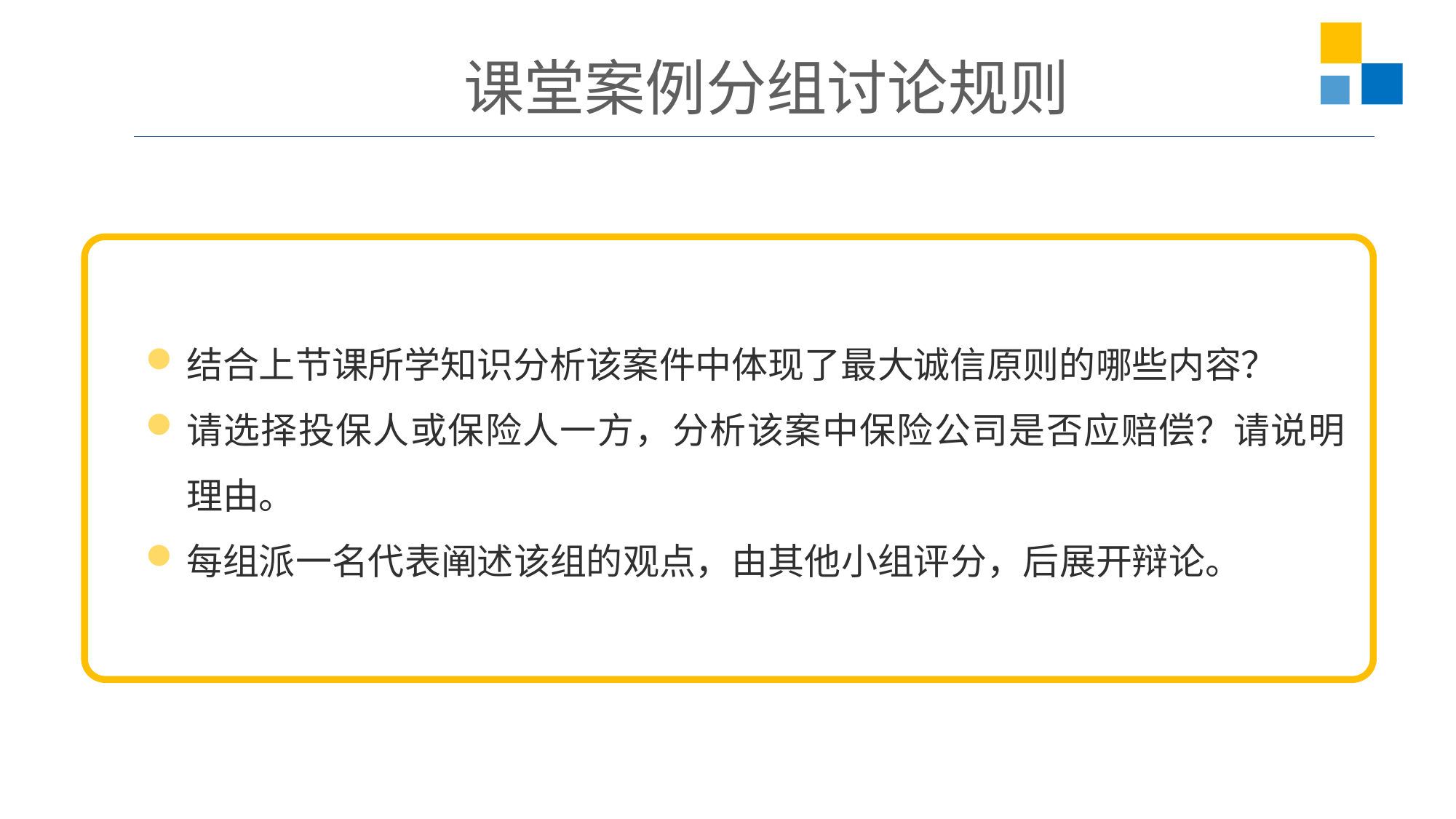

课堂案例分组讨论规则

结合上节课所学知识分析该案件中体现了最大诚信原则的哪些内容？
请选择投保人或保险人一方，分析该案中保险公司是否应赔偿？请说明理由。
每组派一名代表阐述该组的观点，由其他小组评分，后展开辩论。